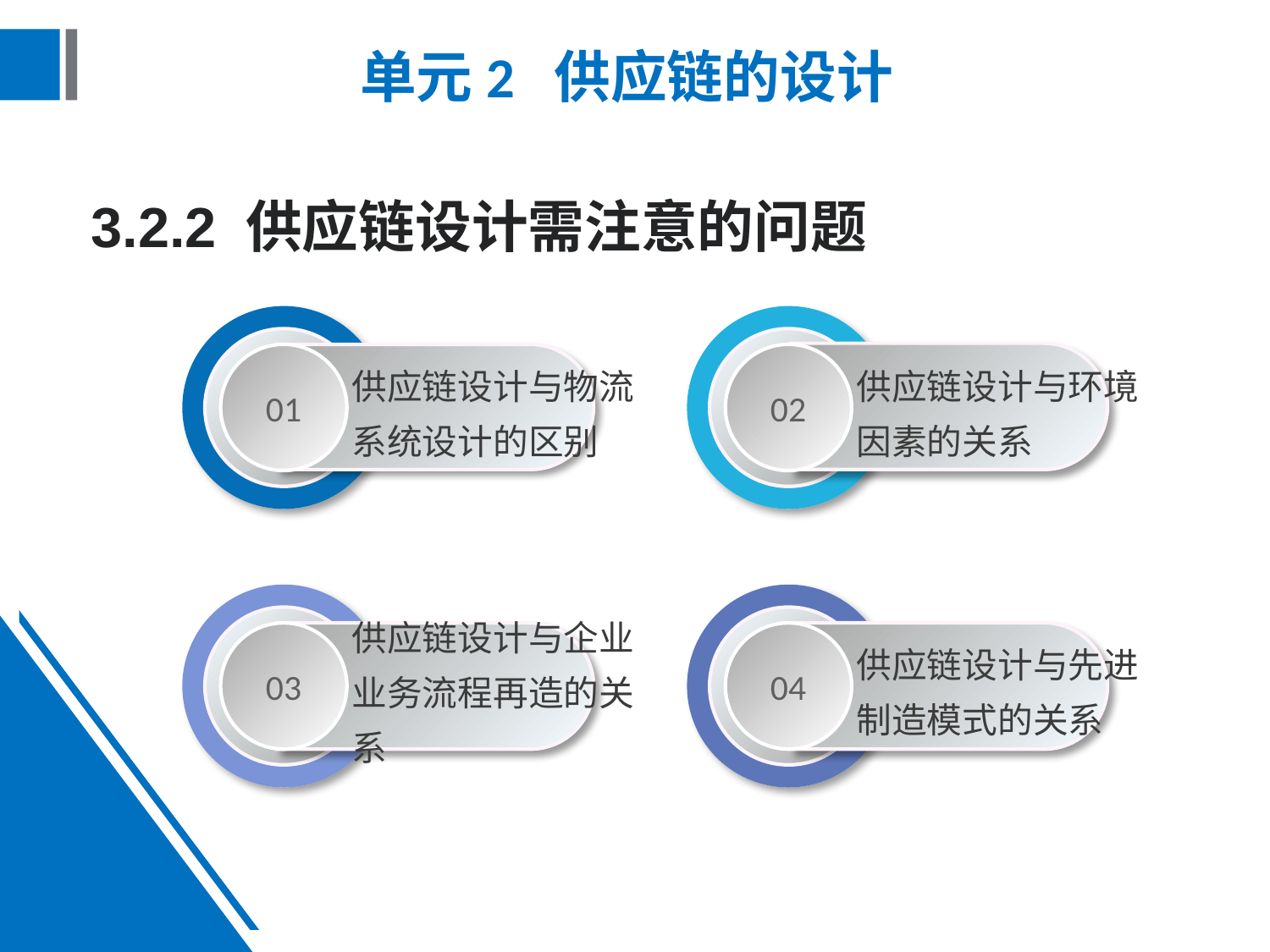

单元2  供应链的设计
3.2.2 供应链设计需注意的问题

01

02
供应链设计与物流系统设计的区别
供应链设计与环境因素的关系

03

04

供应链设计与企业业务流程再造的关系
供应链设计与先进制造模式的关系